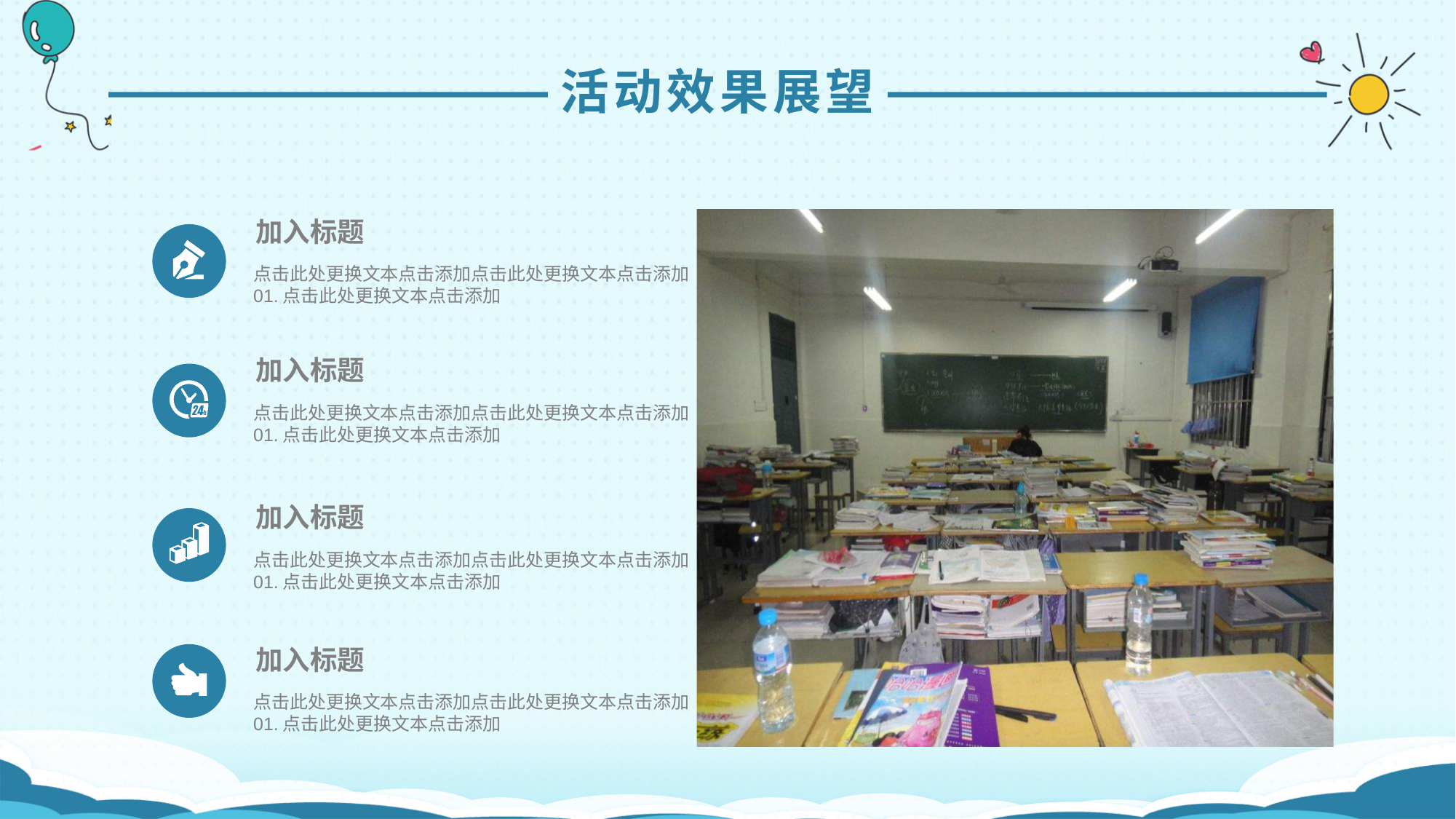

活动效果展望

加入标题

点击此处更换文本点击添加点击此处更换文本点击添加01.点击此处更换文本点击添加
加入标题

点击此处更换文本点击添加点击此处更换文本点击添加01.点击此处更换文本点击添加
加入标题

点击此处更换文本点击添加点击此处更换文本点击添加01.点击此处更换文本点击添加
加入标题

点击此处更换文本点击添加点击此处更换文本点击添加01.点击此处更换文本点击添加